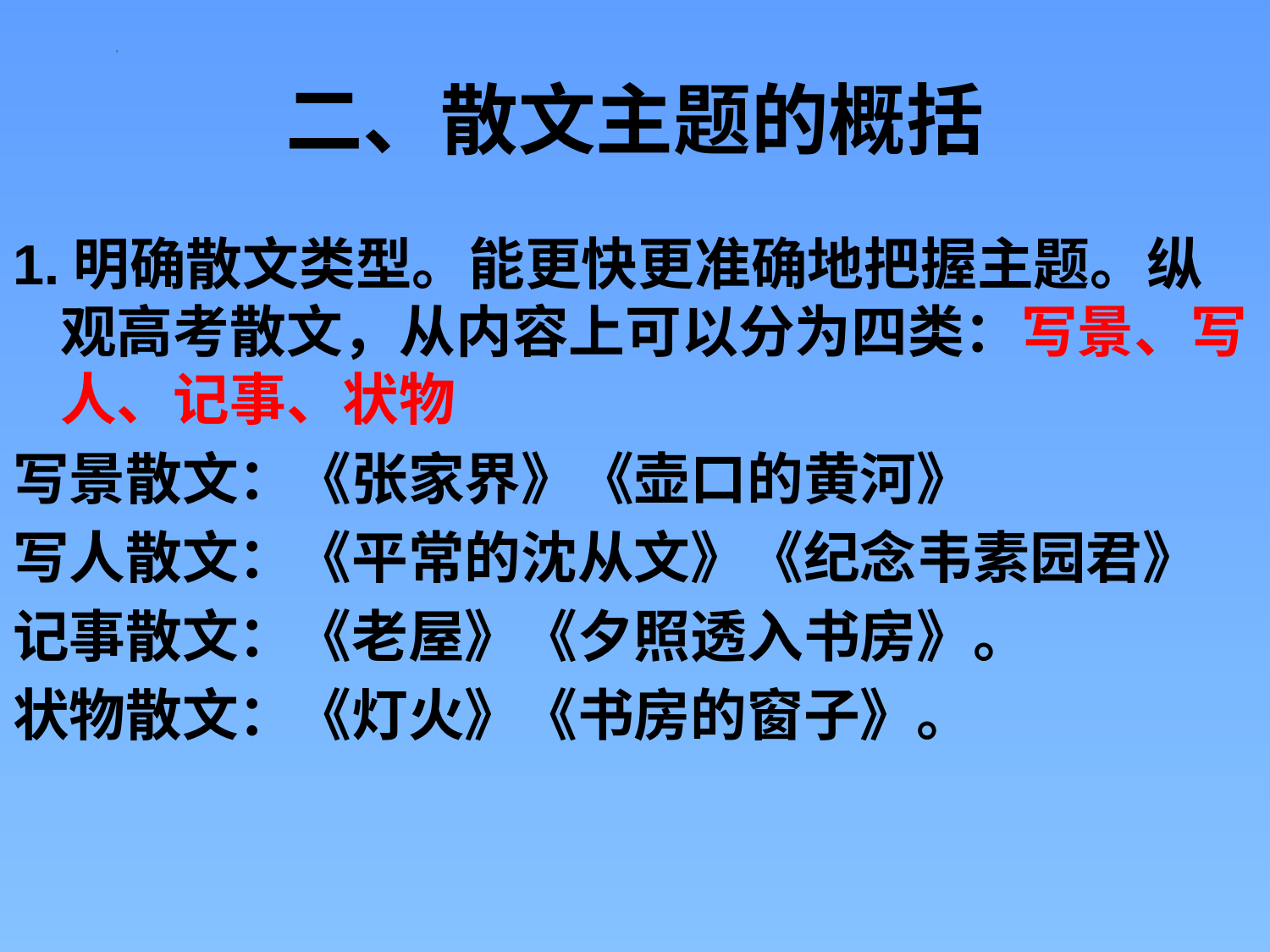

# 二、散文主题的概括
1.明确散文类型。能更快更准确地把握主题。纵观高考散文，从内容上可以分为四类：写景、写人、记事、状物
写景散文：《张家界》《壶口的黄河》
写人散文：《平常的沈从文》《纪念韦素园君》
记事散文：《老屋》《夕照透入书房》。
状物散文：《灯火》《书房的窗子》。